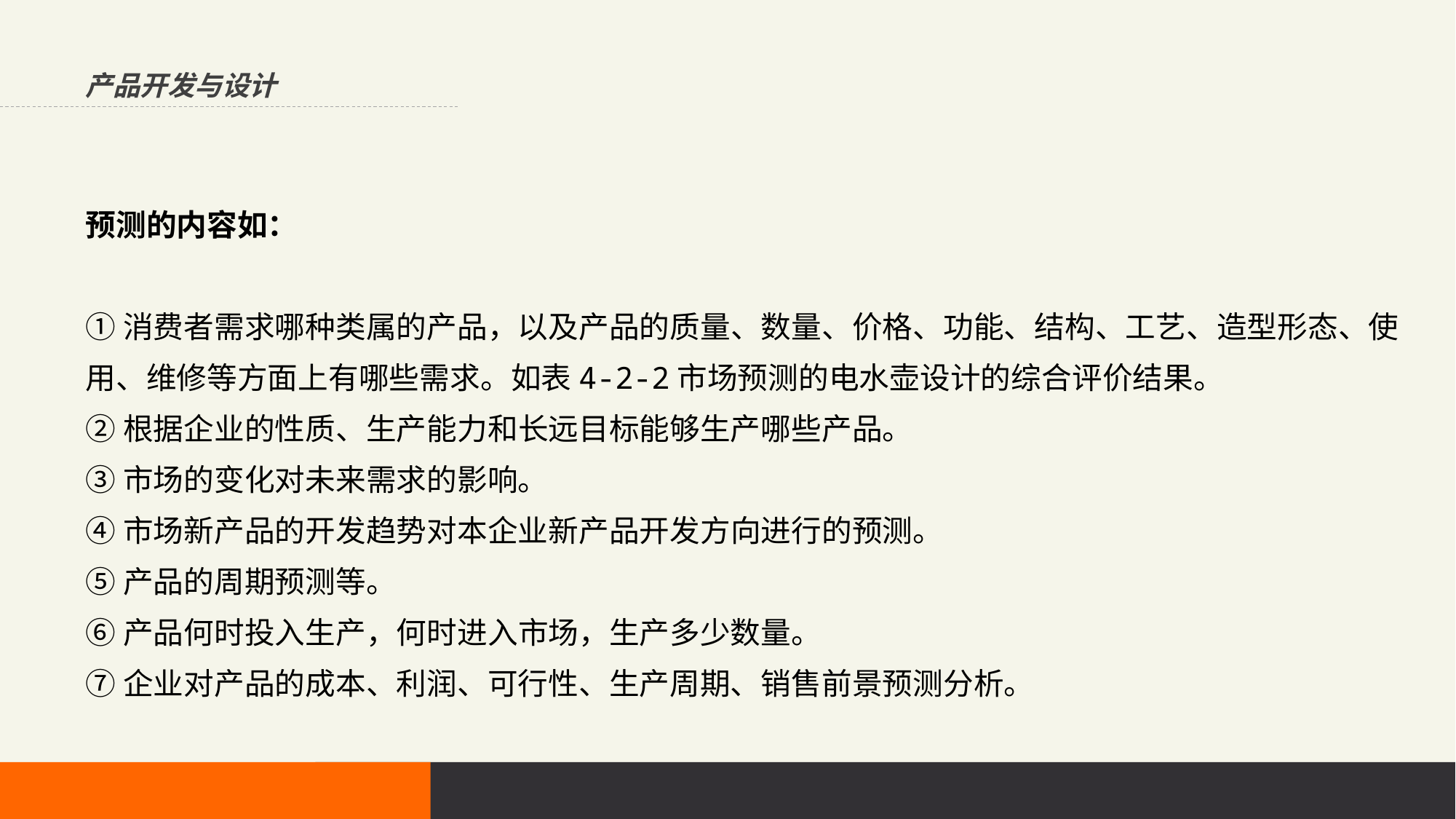

产品开发与设计
预测的内容如：

①消费者需求哪种类属的产品，以及产品的质量、数量、价格、功能、结构、工艺、造型形态、使用、维修等方面上有哪些需求。如表4-2-2市场预测的电水壶设计的综合评价结果。②根据企业的性质、生产能力和长远目标能够生产哪些产品。③市场的变化对未来需求的影响。④市场新产品的开发趋势对本企业新产品开发方向进行的预测。⑤产品的周期预测等。⑥产品何时投入生产，何时进入市场，生产多少数量。⑦企业对产品的成本、利润、可行性、生产周期、销售前景预测分析。